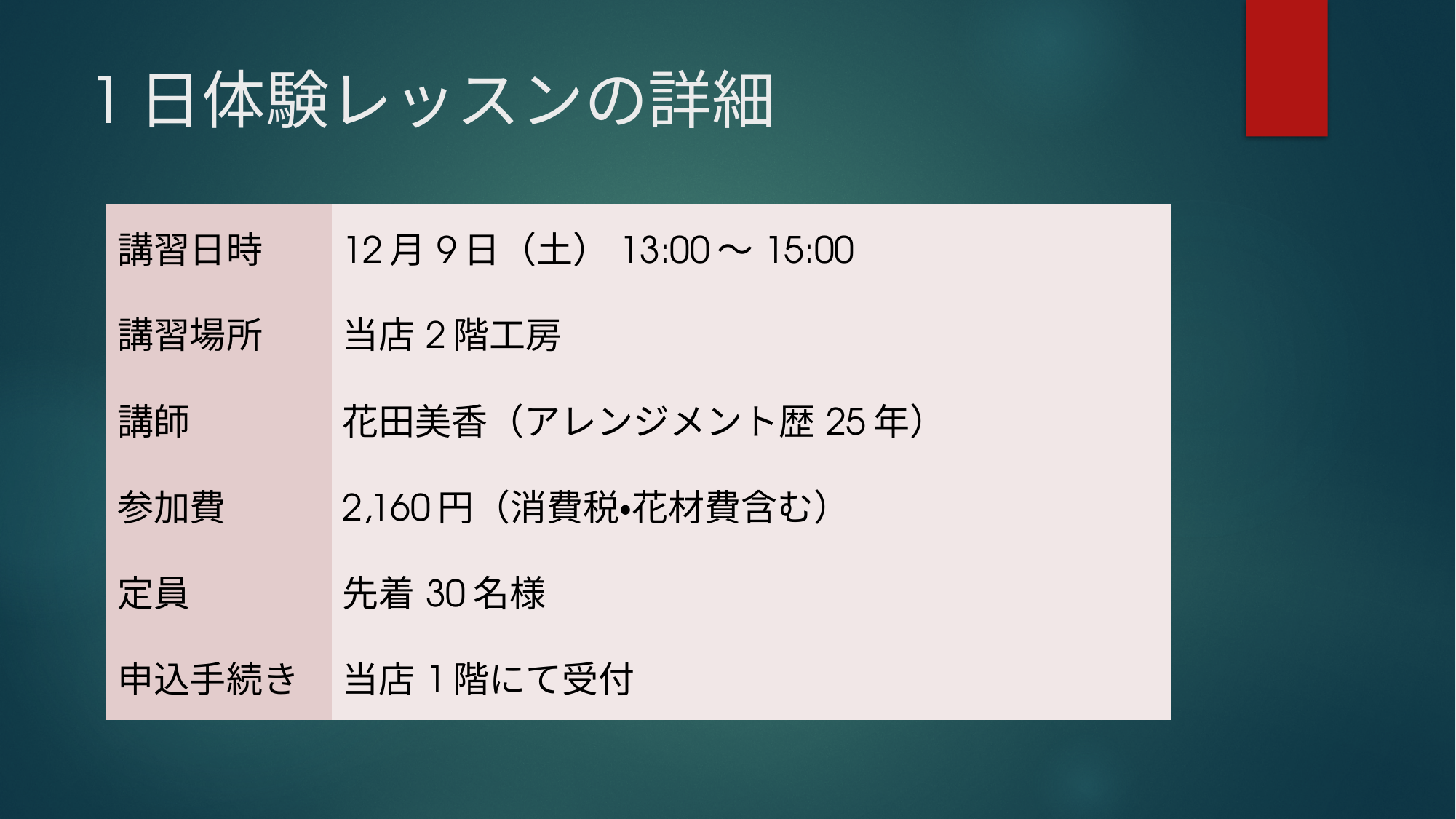

# 1日体験レッスンの詳細
| 講習日時 | 12月9日（土）13:00～15:00 |
| --- | --- |
| 講習場所 | 当店2階工房 |
| 講師 | 花田美香（アレンジメント歴25年） |
| 参加費 | 2,160円（消費税・花材費含む） |
| 定員 | 先着30名様 |
| 申込手続き | 当店1階にて受付 |